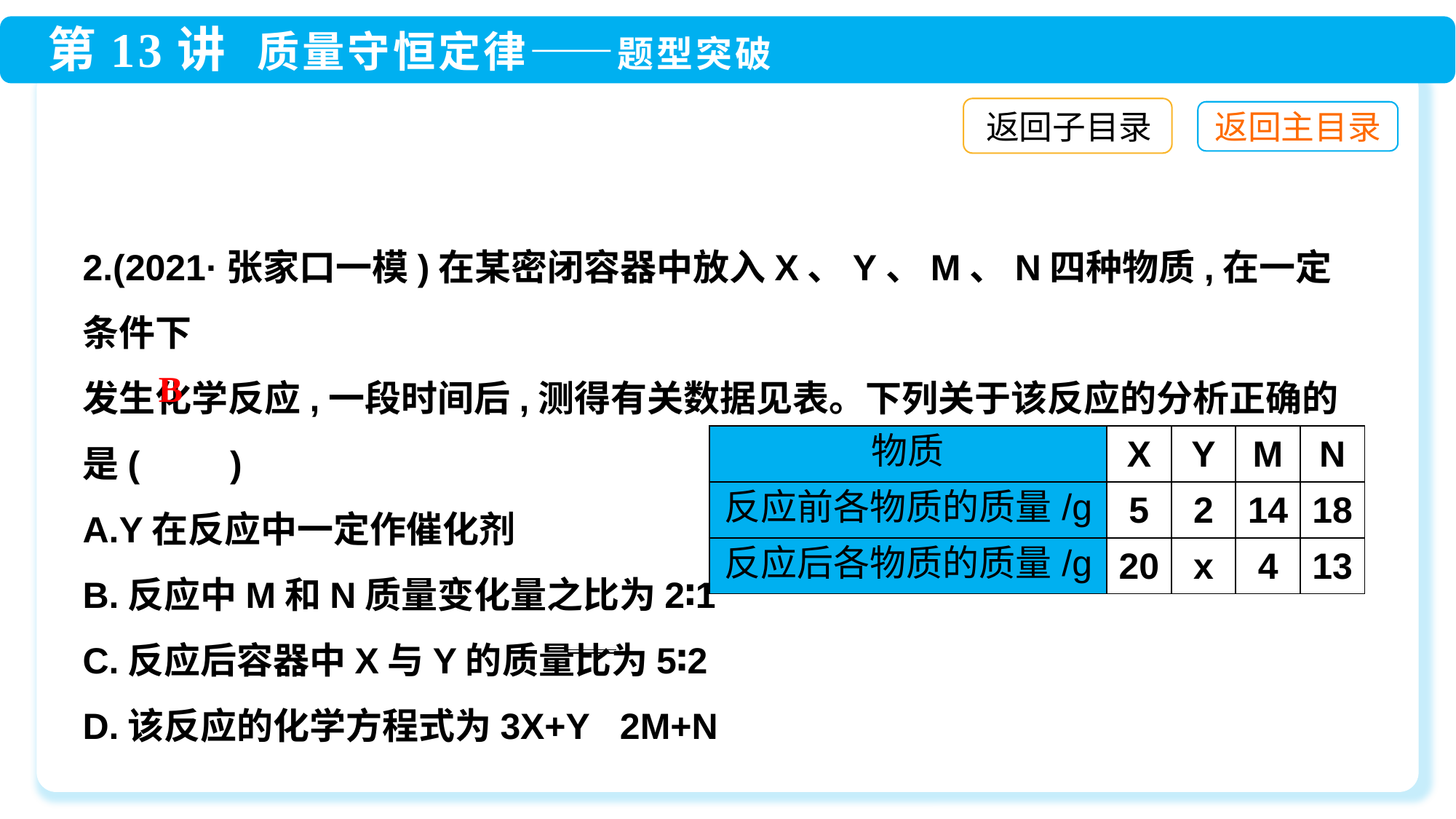

返回子目录
2.(2021·张家口一模)在某密闭容器中放入X、Y、M、N四种物质,在一定条件下
发生化学反应,一段时间后,测得有关数据见表。下列关于该反应的分析正确的
是(　　)
A.Y在反应中一定作催化剂
B.反应中M和N质量变化量之比为2∶1
C.反应后容器中X与Y的质量比为5∶2
D.该反应的化学方程式为3X+Y   2M+N
B
| 物质 | X | Y | M | N |
| --- | --- | --- | --- | --- |
| 反应前各物质的质量/g | 5 | 2 | 14 | 18 |
| 反应后各物质的质量/g | 20 | x | 4 | 13 |